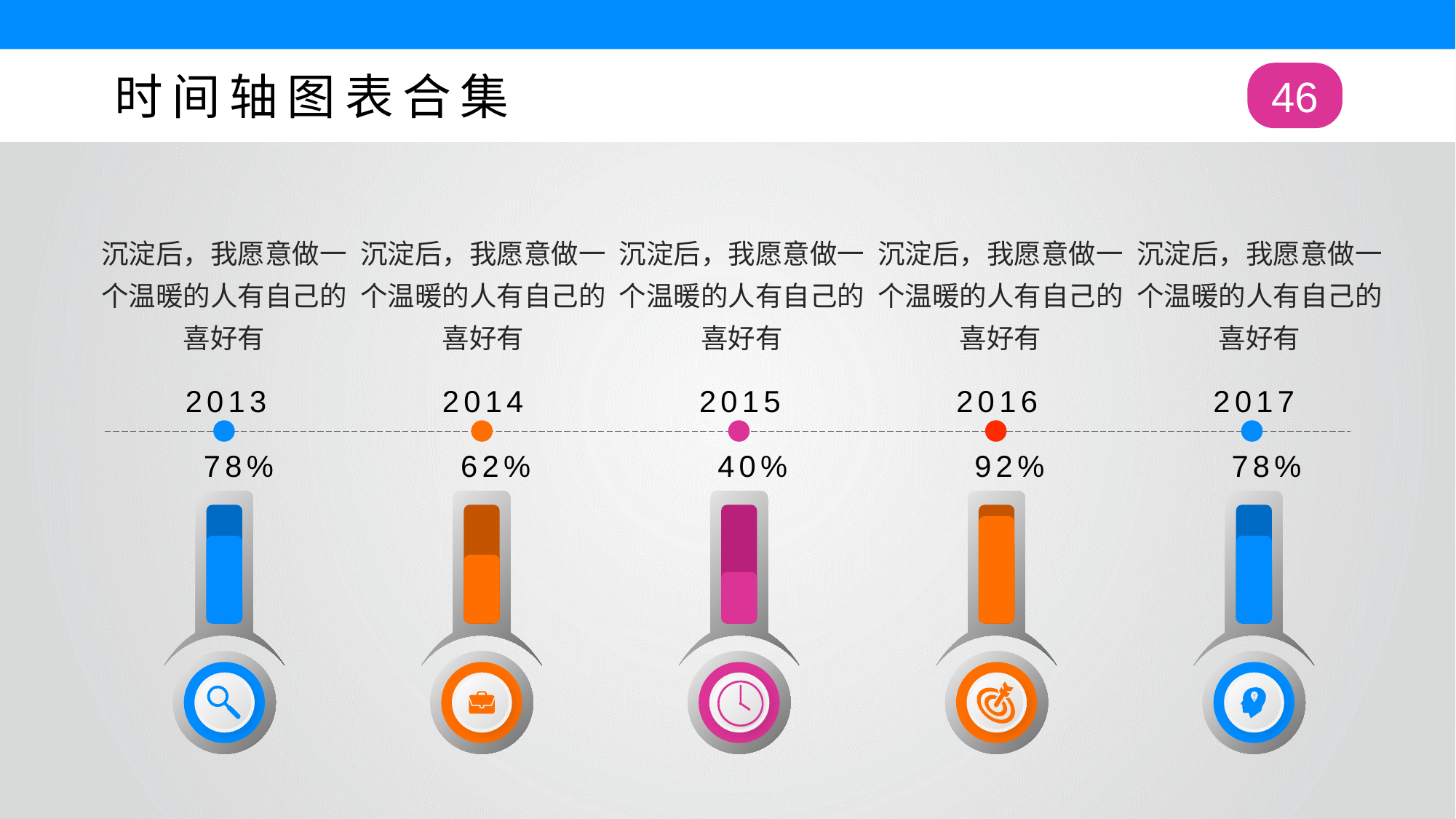

时间轴图表合集
46

沉淀后，我愿意做一个温暖的人有自己的喜好有

沉淀后，我愿意做一个温暖的人有自己的喜好有

沉淀后，我愿意做一个温暖的人有自己的喜好有

沉淀后，我愿意做一个温暖的人有自己的喜好有

沉淀后，我愿意做一个温暖的人有自己的喜好有
2013
2014
2015
2016
2017

78%
62%
40%
92%
78%